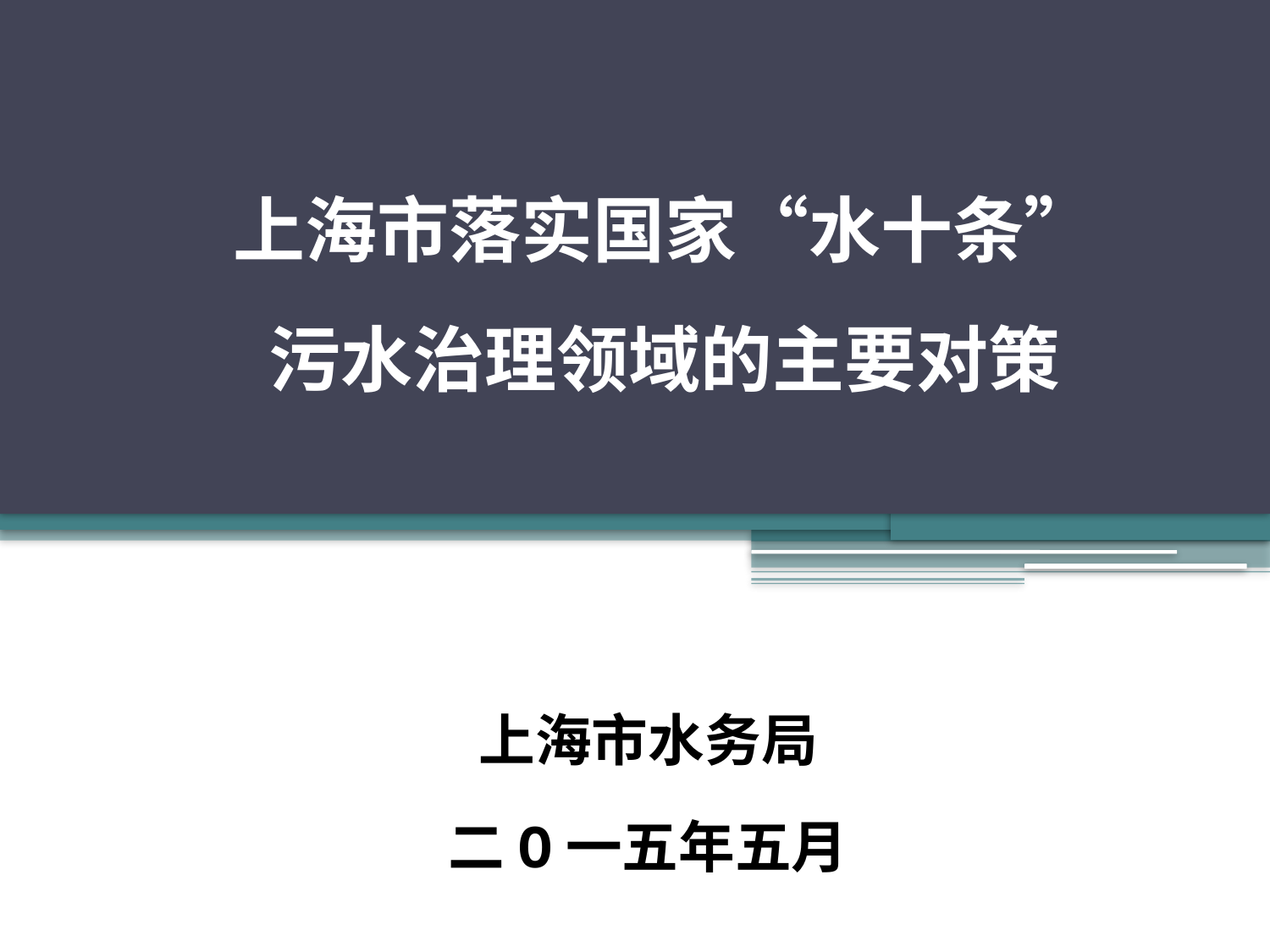

# 上海市落实国家“水十条” 污水治理领域的主要对策
上海市水务局
二O一五年五月